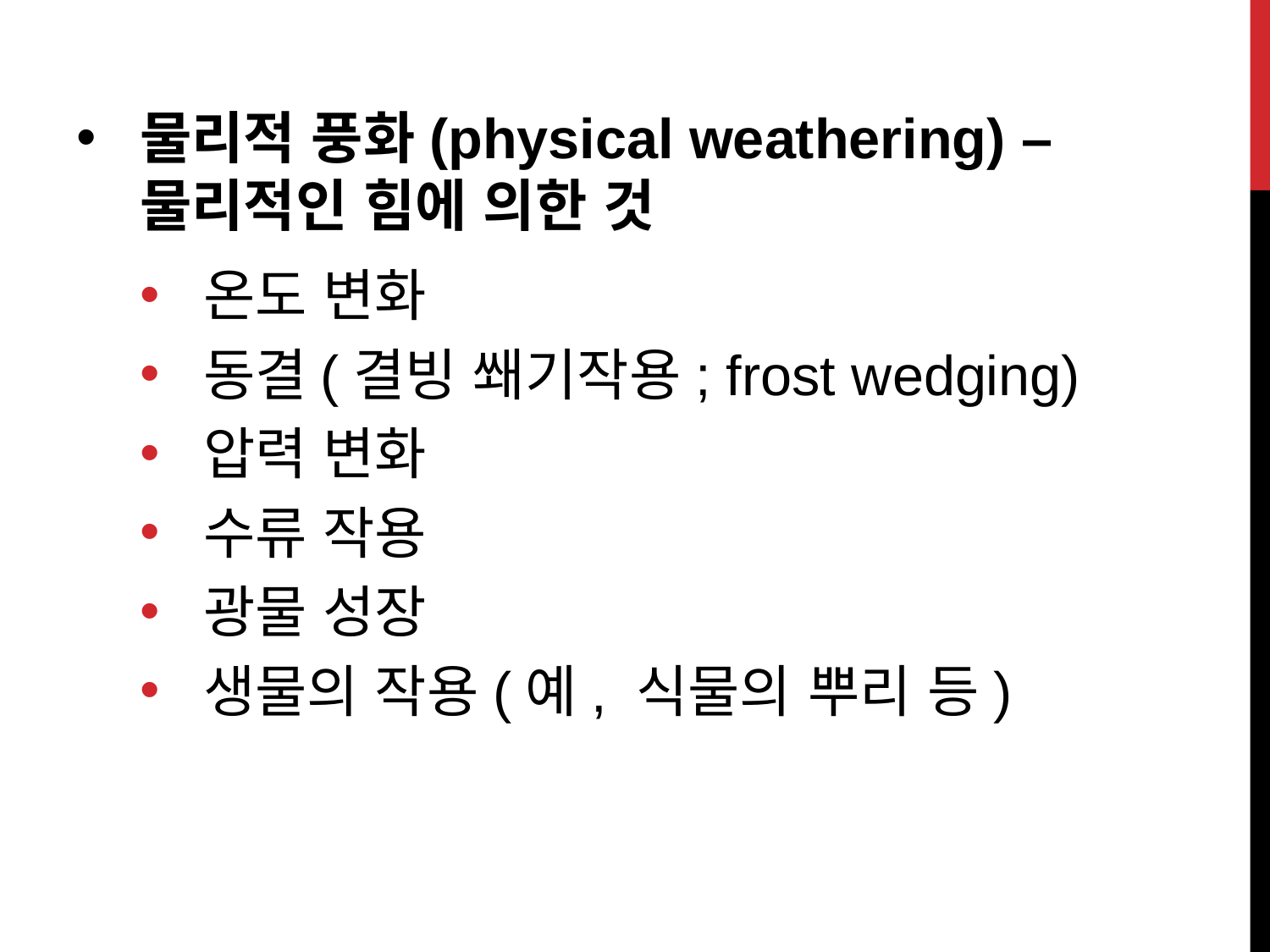

물리적 풍화(physical weathering) –물리적인 힘에 의한 것
온도 변화
동결(결빙 쐐기작용; frost wedging)
압력 변화
수류 작용
광물 성장
생물의 작용(예, 식물의 뿌리 등)